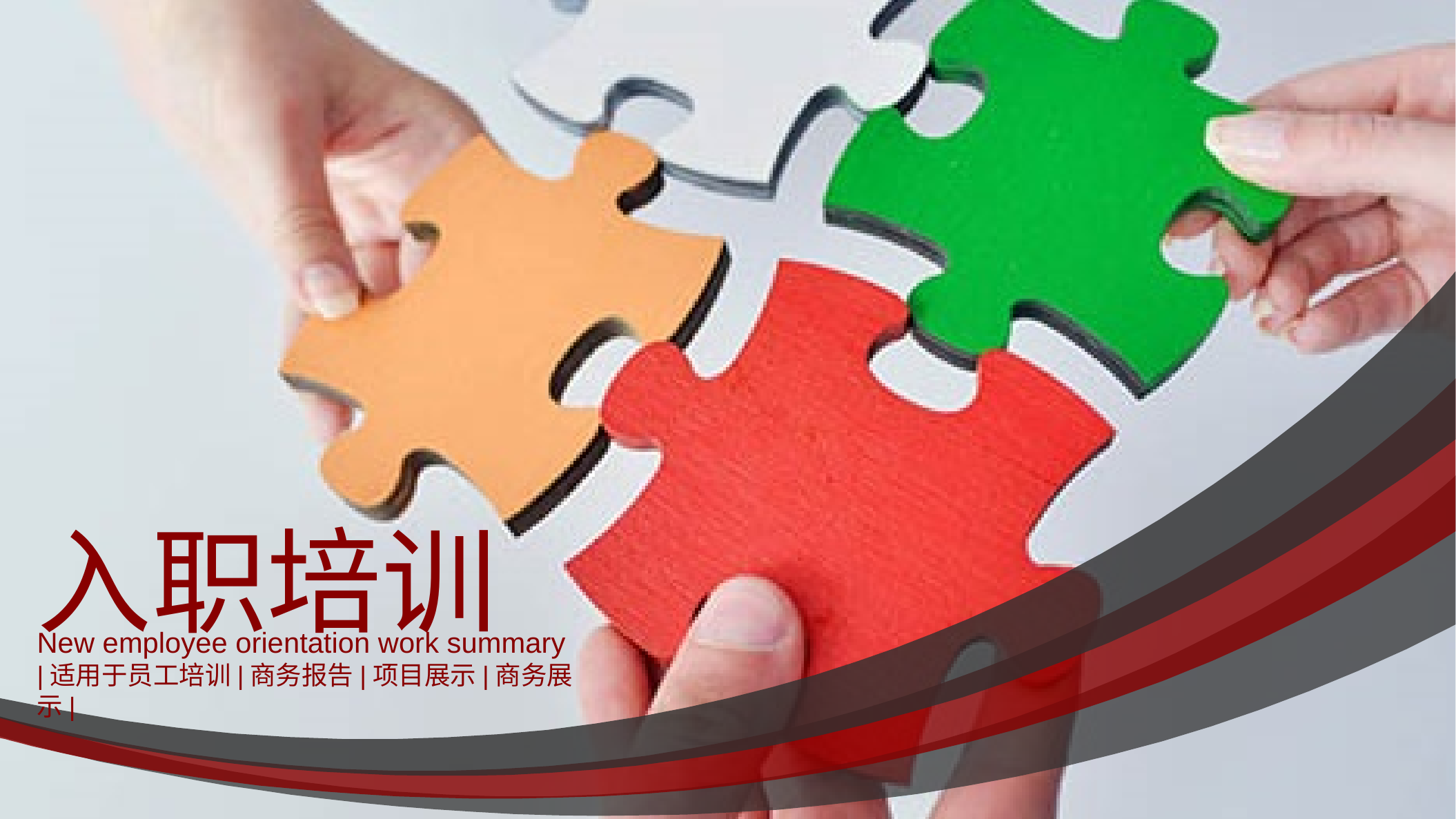

入职培训
New employee orientation work summary
|适用于员工培训|商务报告|项目展示|商务展示|